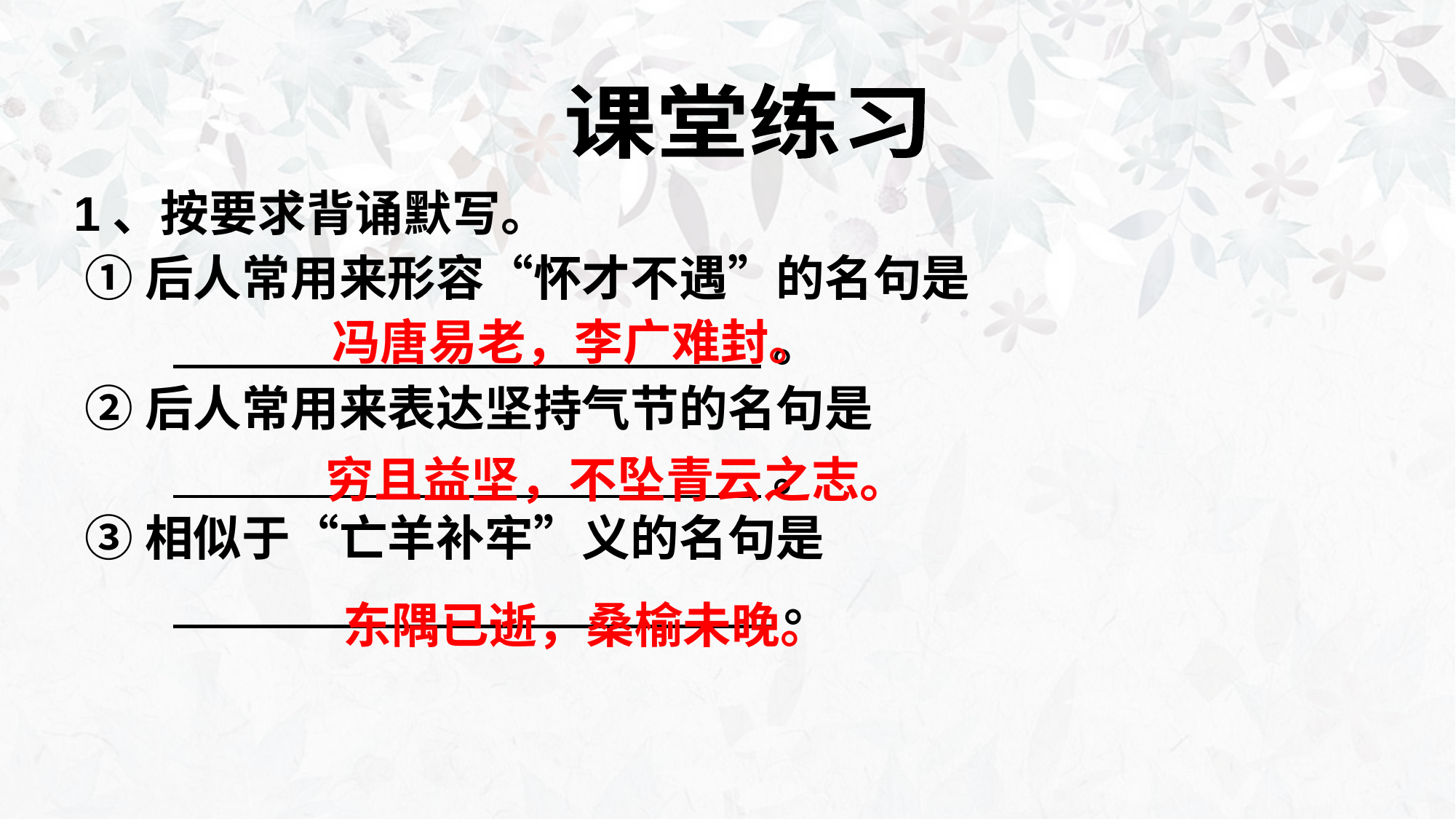

课堂练习
1、按要求背诵默写。
 ①后人常用来形容“怀才不遇”的名句是
                                                              。
 ②后人常用来表达坚持气节的名句是
                                                              。
 ③相似于“亡羊补牢”义的名句是
                                                               。
冯唐易老，李广难封。
穷且益坚，不坠青云之志。
东隅已逝，桑榆未晚。